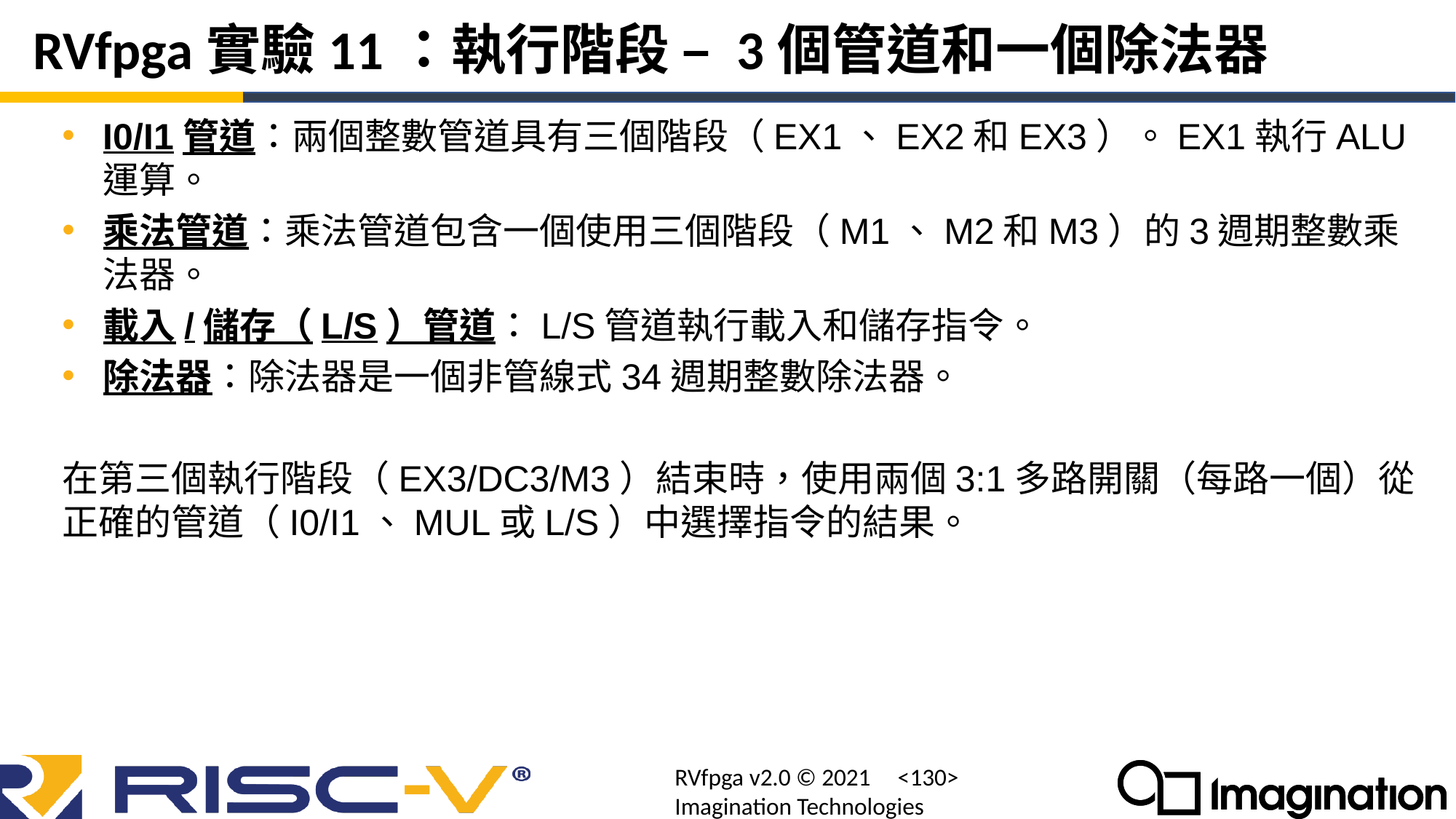

# RVfpga實驗11：執行階段 – 3個管道和一個除法器
I0/I1管道：兩個整數管道具有三個階段（EX1、EX2和EX3）。EX1執行ALU運算。
乘法管道：乘法管道包含一個使用三個階段（M1、M2和M3）的3週期整數乘法器。
載入/儲存（L/S）管道：L/S管道執行載入和儲存指令。
除法器：除法器是一個非管線式34週期整數除法器。

在第三個執行階段（EX3/DC3/M3）結束時，使用兩個3:1多路開關（每路一個）從正確的管道（I0/I1、MUL或L/S）中選擇指令的結果。